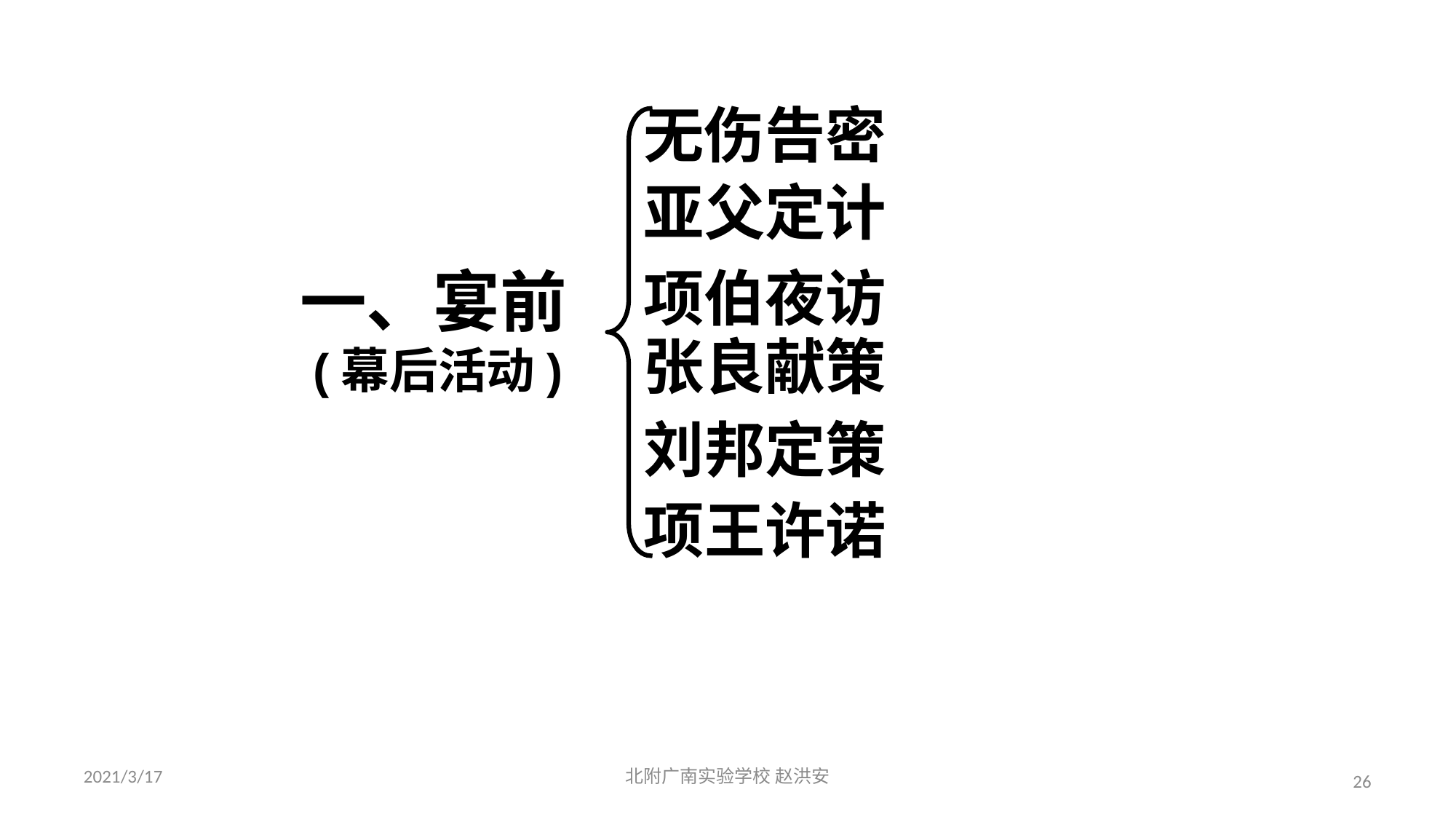

无伤告密

亚父定计
一、宴前
 (幕后活动)
项伯夜访
张良献策
刘邦定策
项王许诺
2021/3/17
北附广南实验学校 赵洪安
26